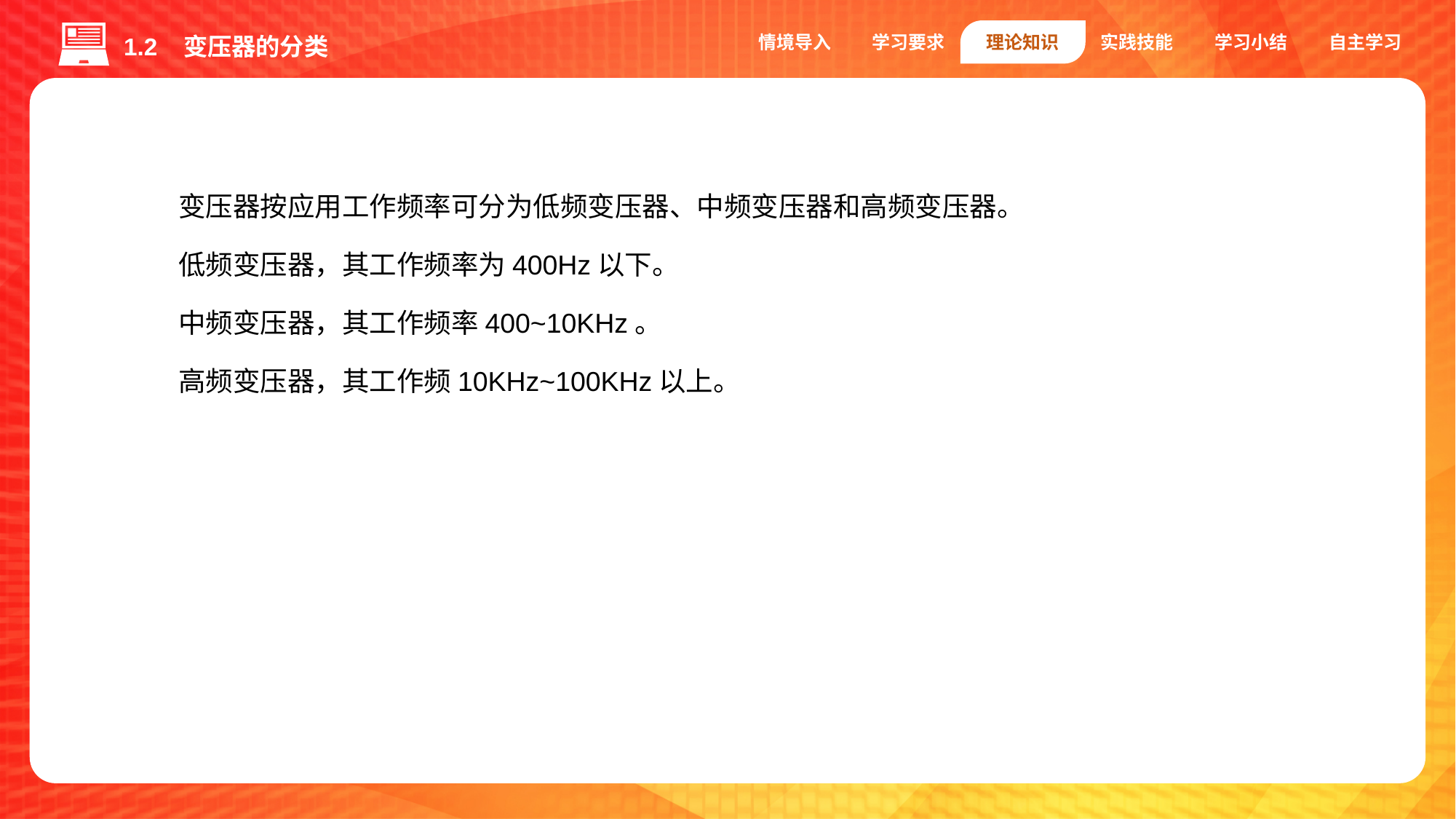

情境导入
学习要求
理论知识
实践技能
学习小结
自主学习

1.2   变压器的分类
变压器按应用工作频率可分为低频变压器、中频变压器和高频变压器。
低频变压器，其工作频率为400Hz以下。
中频变压器，其工作频率400~10KHz。
高频变压器，其工作频10KHz~100KHz以上。